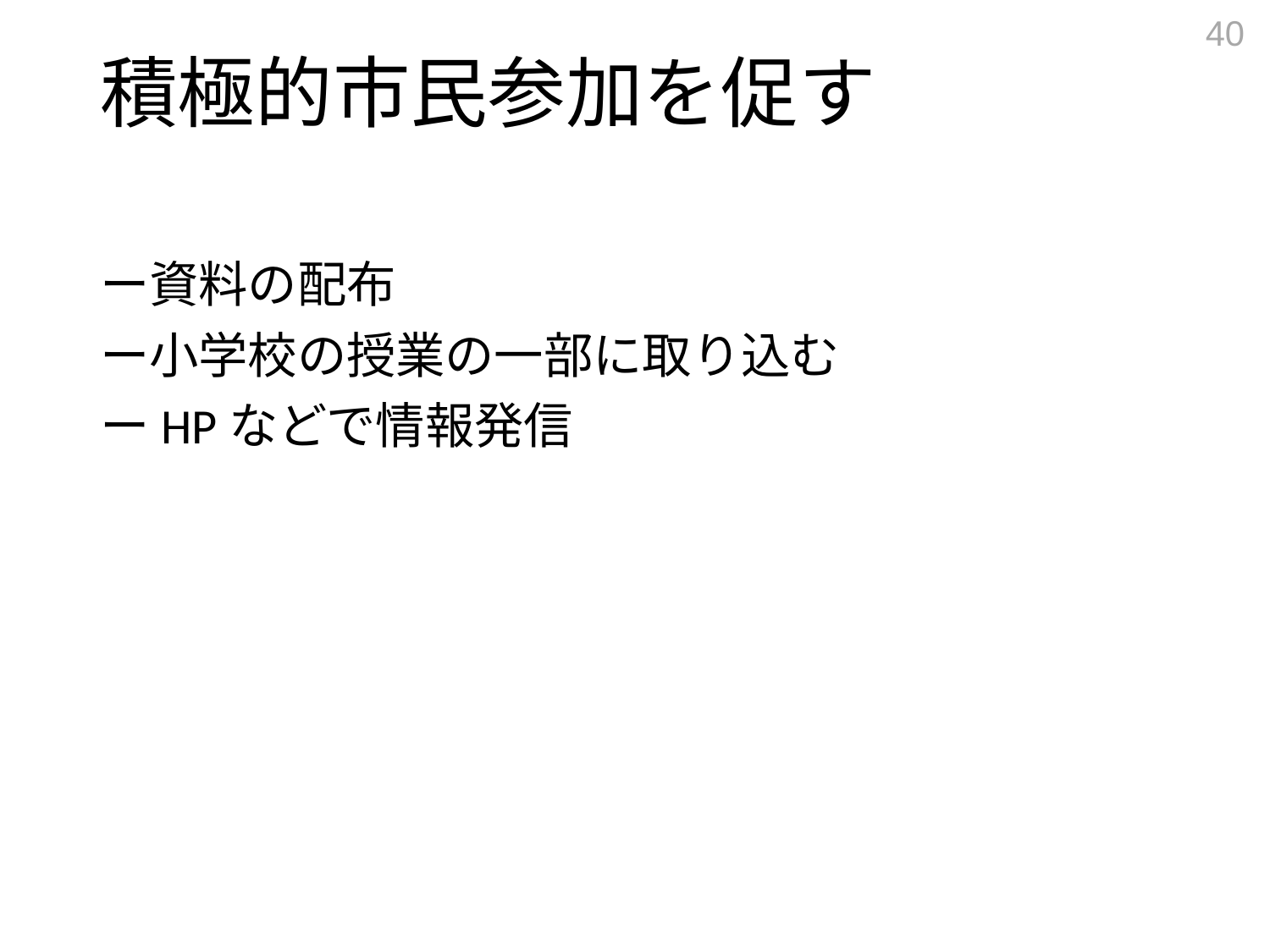

40
# 積極的市民参加を促す
ー資料の配布
ー小学校の授業の一部に取り込む
ーHPなどで情報発信